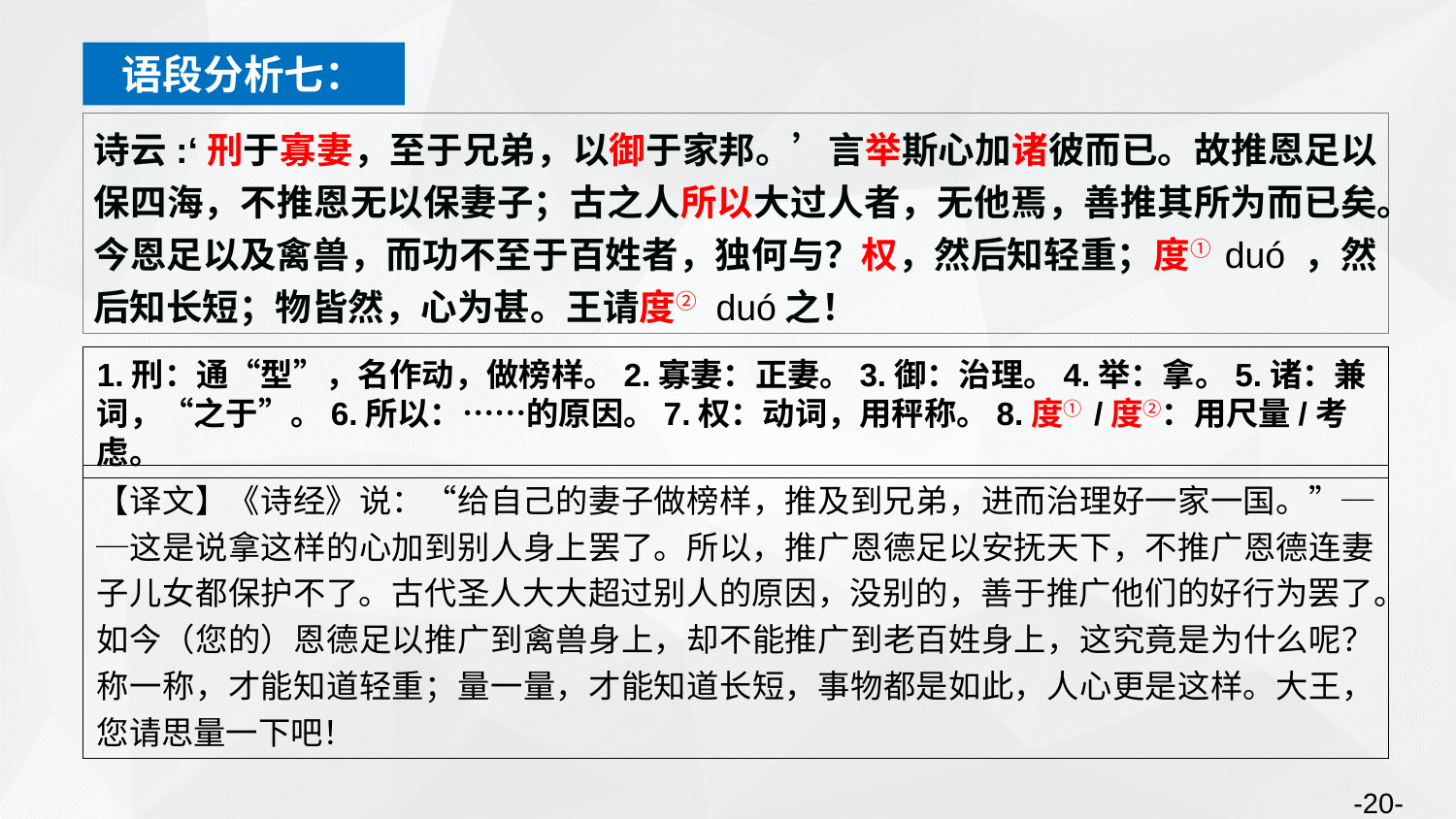

语段分析七：
诗云:‘刑于寡妻，至于兄弟，以御于家邦。’言举斯心加诸彼而已。故推恩足以保四海，不推恩无以保妻子；古之人所以大过人者，无他焉，善推其所为而已矣。今恩足以及禽兽，而功不至于百姓者，独何与？权，然后知轻重；度① duó ，然后知长短；物皆然，心为甚。王请度② duó之！
1.刑：通“型”，名作动，做榜样。2.寡妻：正妻。3.御：治理。4.举：拿。5.诸：兼词，“之于”。6.所以：……的原因。7.权：动词，用秤称。8.度① /度②：用尺量/考虑。
【译文】《诗经》说：“给自己的妻子做榜样，推及到兄弟，进而治理好一家一国。”──这是说拿这样的心加到别人身上罢了。所以，推广恩德足以安抚天下，不推广恩德连妻子儿女都保护不了。古代圣人大大超过别人的原因，没别的，善于推广他们的好行为罢了。如今（您的）恩德足以推广到禽兽身上，却不能推广到老百姓身上，这究竟是为什么呢？称一称，才能知道轻重；量一量，才能知道长短，事物都是如此，人心更是这样。大王，您请思量一下吧！
-20-